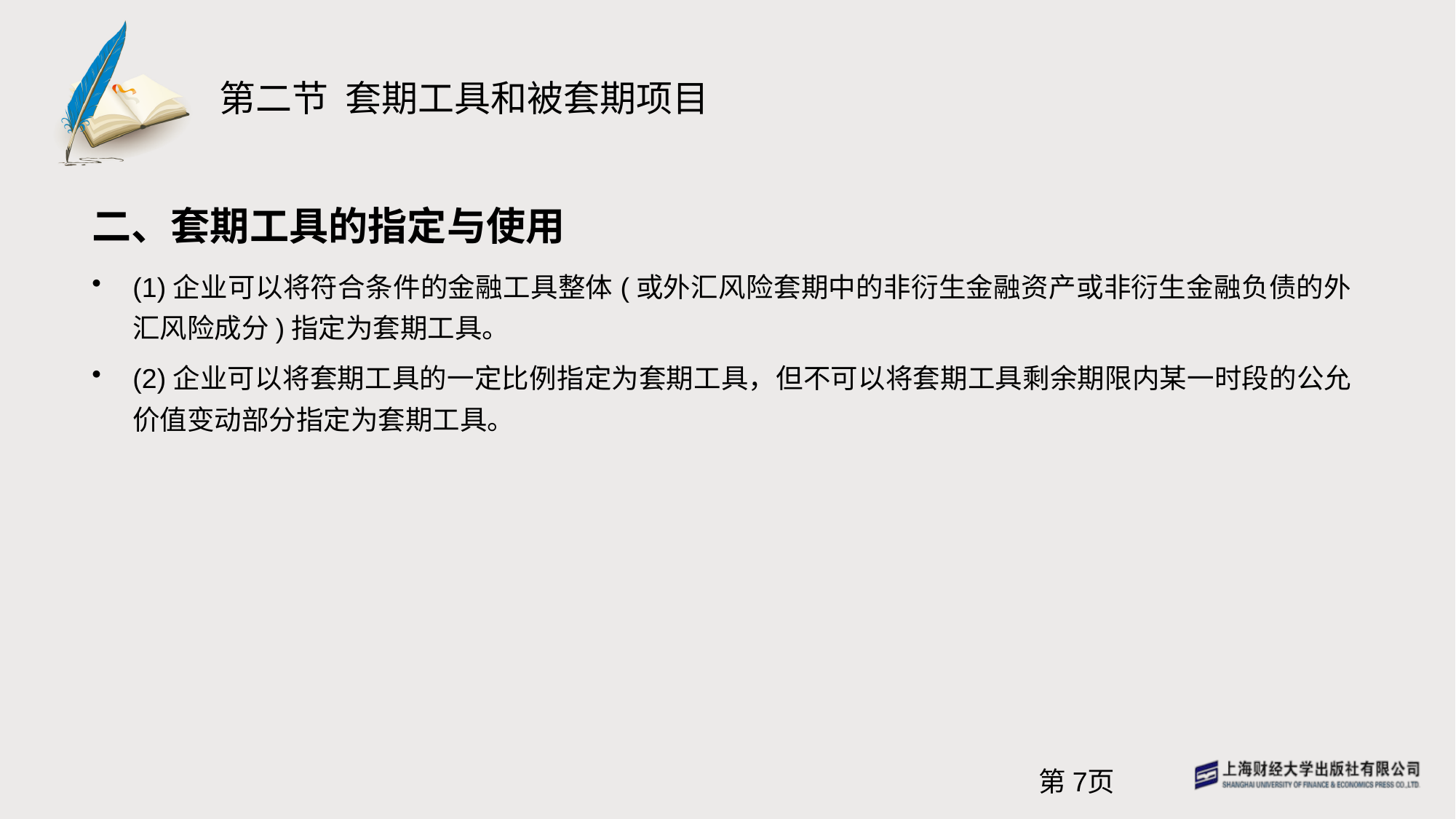

# 第二节  套期工具和被套期项目
二、套期工具的指定与使用
(1)企业可以将符合条件的金融工具整体(或外汇风险套期中的非衍生金融资产或非衍生金融负债的外汇风险成分)指定为套期工具。
(2)企业可以将套期工具的一定比例指定为套期工具，但不可以将套期工具剩余期限内某一时段的公允价值变动部分指定为套期工具。

7